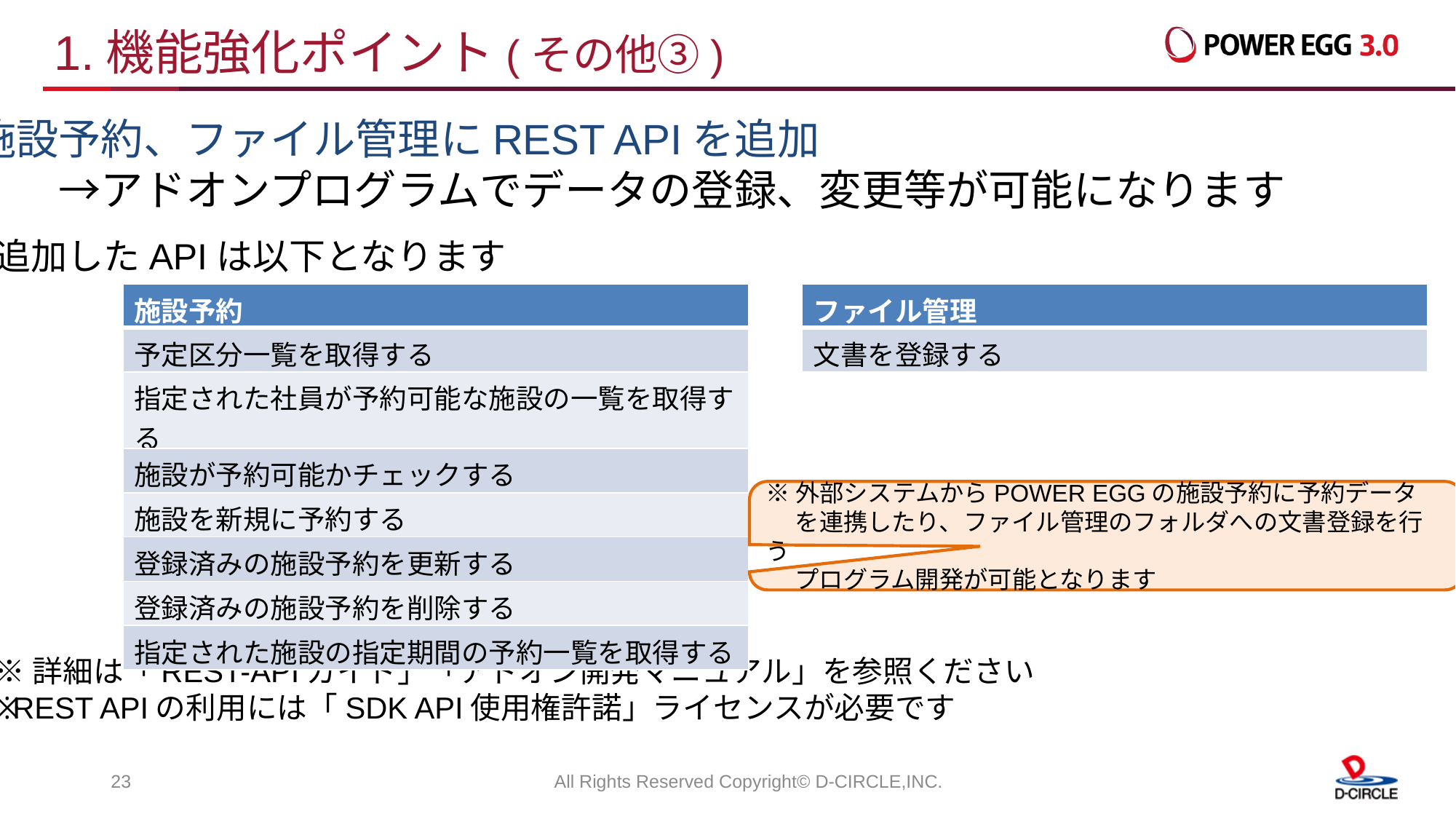

# 1.機能強化ポイント(その他③)
施設予約、ファイル管理にREST APIを追加
　　→アドオンプログラムでデータの登録、変更等が可能になります
追加したAPIは以下となります

※詳細は「REST-APIガイド」「アドオン開発マニュアル」を参照ください
※REST APIの利用には「SDK API使用権許諾」ライセンスが必要です
| 施設予約 |
| --- |
| 予定区分一覧を取得する |
| 指定された社員が予約可能な施設の一覧を取得する |
| 施設が予約可能かチェックする |
| 施設を新規に予約する |
| 登録済みの施設予約を更新する |
| 登録済みの施設予約を削除する |
| 指定された施設の指定期間の予約一覧を取得する |
| ファイル管理 |
| --- |
| 文書を登録する |
※外部システムからPOWER EGGの施設予約に予約データ
　 を連携したり、ファイル管理のフォルダへの文書登録を行う
　 プログラム開発が可能となります
23
All Rights Reserved Copyright© D-CIRCLE,INC.